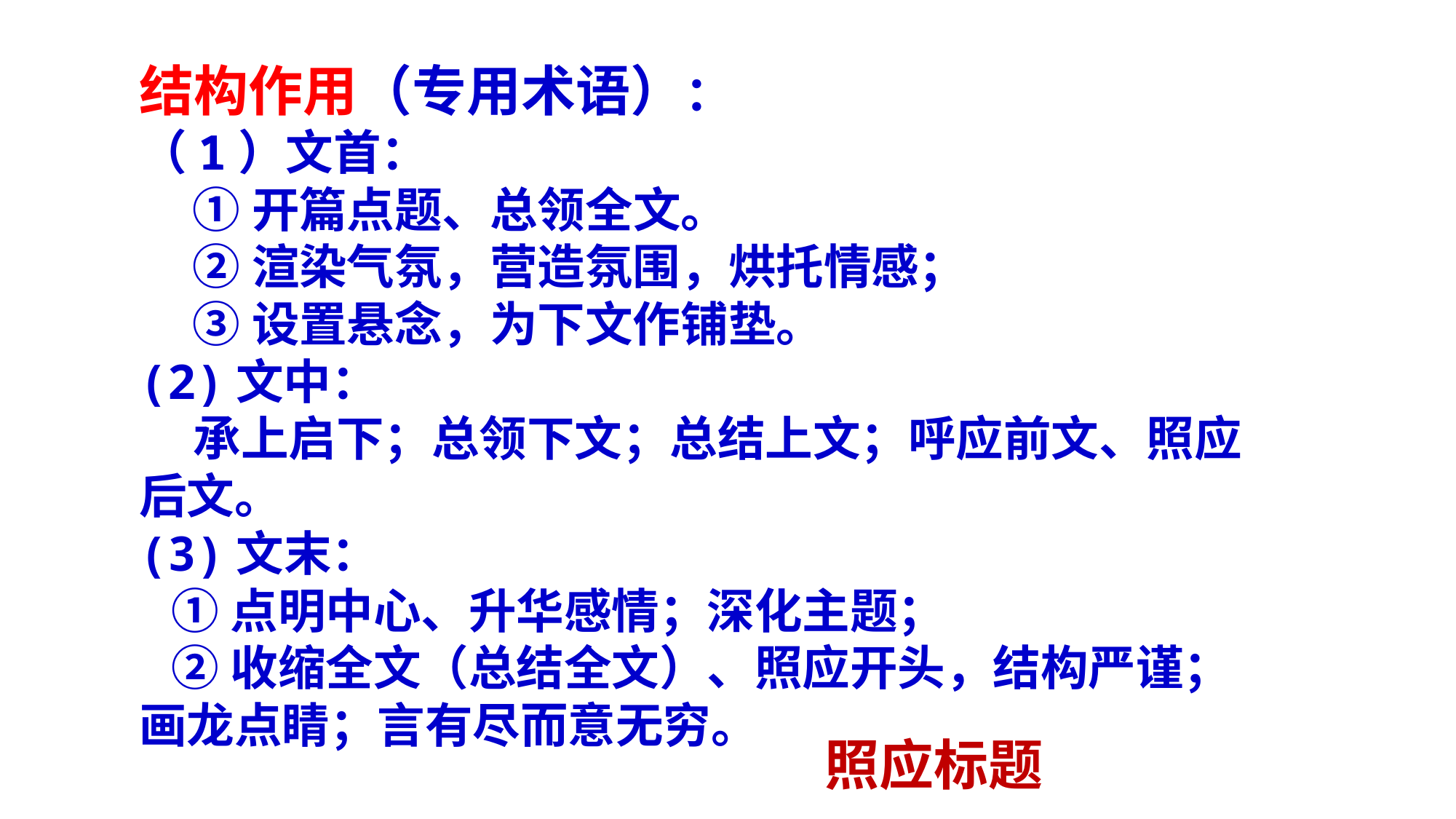

结构作用（专用术语）：
（1）文首：
     ①开篇点题、总领全文。
     ②渲染气氛，营造氛围，烘托情感；
     ③设置悬念，为下文作铺垫。
(2)文中：
    承上启下；总领下文；总结上文；呼应前文、照应后文。
(3)文末：
   ①点明中心、升华感情；深化主题；
   ②收缩全文（总结全文）、照应开头，结构严谨；画龙点睛；言有尽而意无穷。
照应标题
19